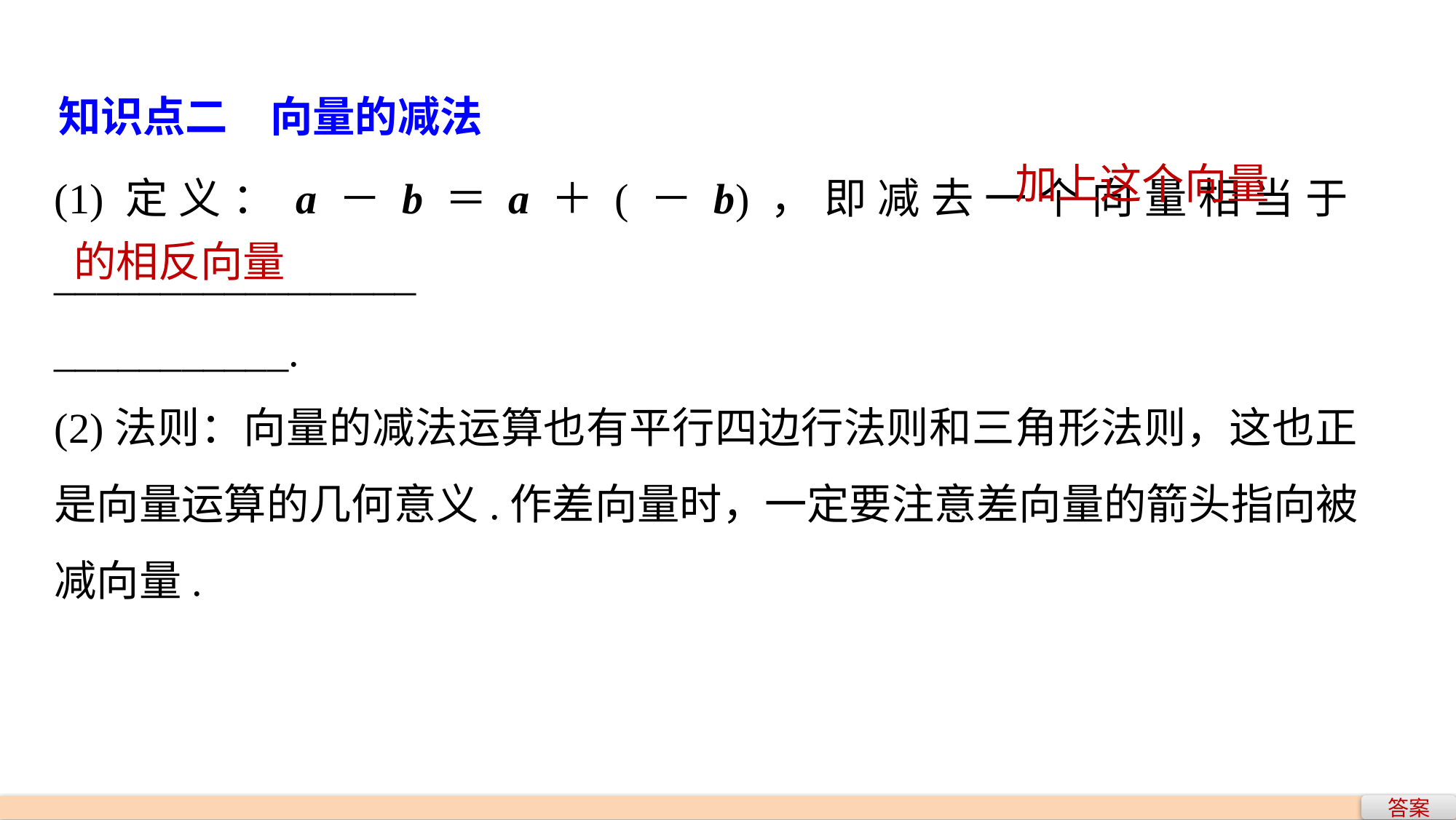

知识点二　向量的减法
(1)定义：a－b＝a＋(－b)，即减去一个向量相当于_________________
___________.
(2)法则：向量的减法运算也有平行四边行法则和三角形法则，这也正是向量运算的几何意义.作差向量时，一定要注意差向量的箭头指向被减向量.
加上这个向量
的相反向量
答案